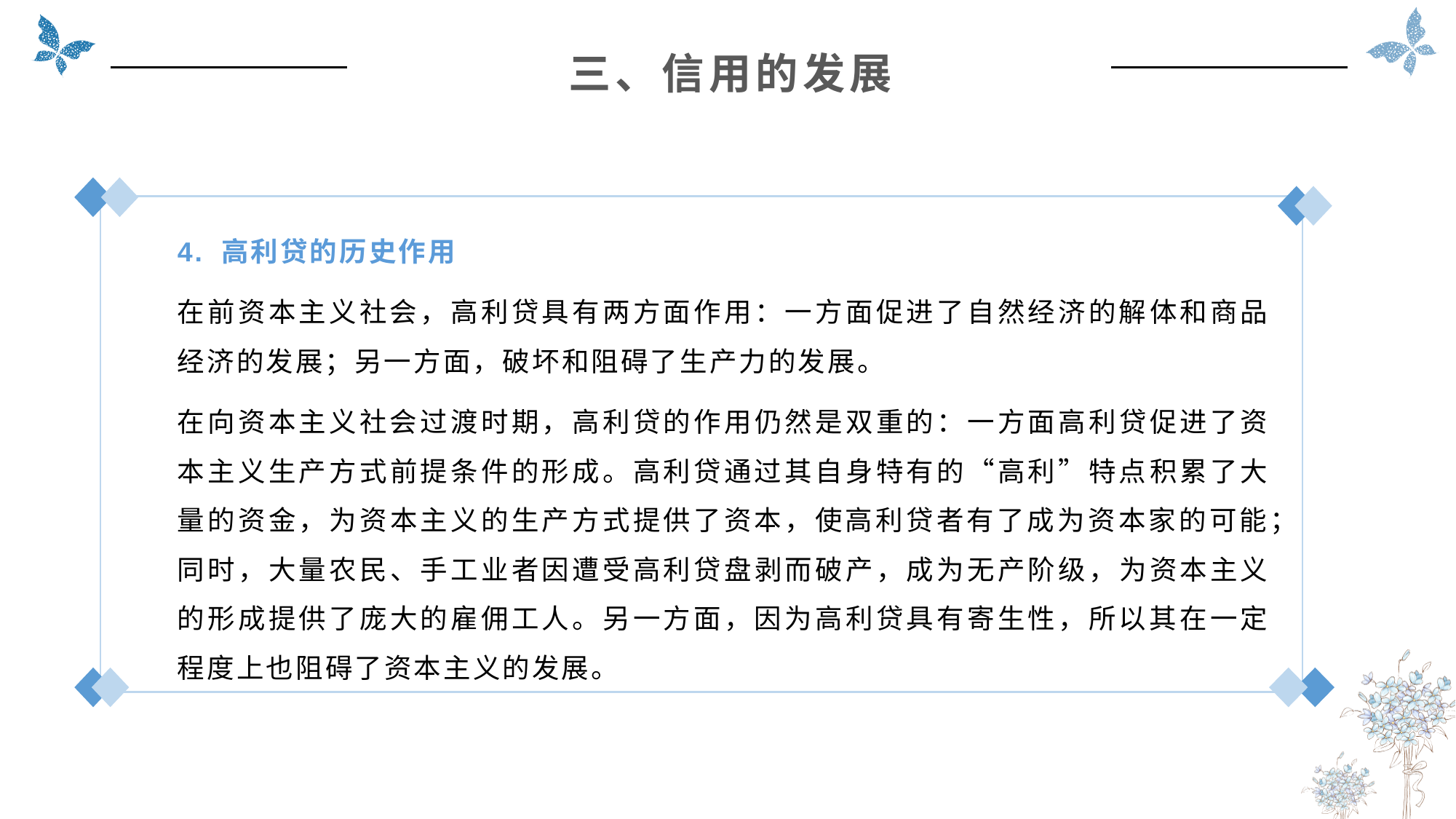

三、信用的发展

4. 高利贷的历史作用
在前资本主义社会，高利贷具有两方面作用：一方面促进了自然经济的解体和商品经济的发展；另一方面，破坏和阻碍了生产力的发展。
在向资本主义社会过渡时期，高利贷的作用仍然是双重的：一方面高利贷促进了资本主义生产方式前提条件的形成。高利贷通过其自身特有的“高利”特点积累了大量的资金，为资本主义的生产方式提供了资本，使高利贷者有了成为资本家的可能；同时，大量农民、手工业者因遭受高利贷盘剥而破产，成为无产阶级，为资本主义的形成提供了庞大的雇佣工人。另一方面，因为高利贷具有寄生性，所以其在一定程度上也阻碍了资本主义的发展。